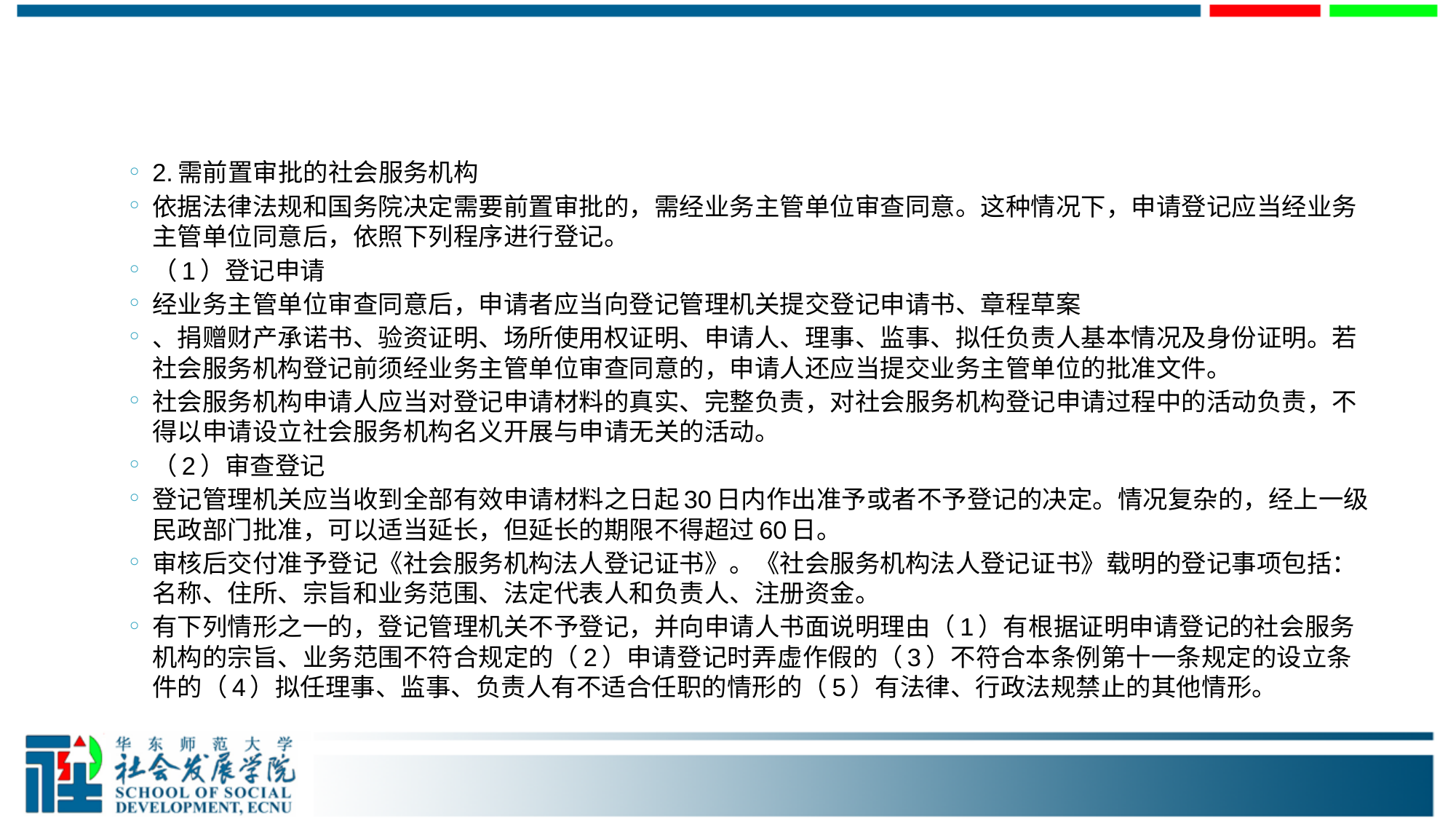

#
2.需前置审批的社会服务机构
依据法律法规和国务院决定需要前置审批的，需经业务主管单位审查同意。这种情况下，申请登记应当经业务主管单位同意后，依照下列程序进行登记。
（1）登记申请
经业务主管单位审查同意后，申请者应当向登记管理机关提交登记申请书、章程草案
、捐赠财产承诺书、验资证明、场所使用权证明、申请人、理事、监事、拟任负责人基本情况及身份证明。若社会服务机构登记前须经业务主管单位审查同意的，申请人还应当提交业务主管单位的批准文件。
社会服务机构申请人应当对登记申请材料的真实、完整负责，对社会服务机构登记申请过程中的活动负责，不得以申请设立社会服务机构名义开展与申请无关的活动。
（2）审查登记
登记管理机关应当收到全部有效申请材料之日起30日内作出准予或者不予登记的决定。情况复杂的，经上一级民政部门批准，可以适当延长，但延长的期限不得超过60日。
审核后交付准予登记《社会服务机构法人登记证书》。《社会服务机构法人登记证书》载明的登记事项包括：名称、住所、宗旨和业务范围、法定代表人和负责人、注册资金。
有下列情形之一的，登记管理机关不予登记，并向申请人书面说明理由（1）有根据证明申请登记的社会服务机构的宗旨、业务范围不符合规定的（2）申请登记时弄虚作假的（3）不符合本条例第十一条规定的设立条件的（4）拟任理事、监事、负责人有不适合任职的情形的（5）有法律、行政法规禁止的其他情形。